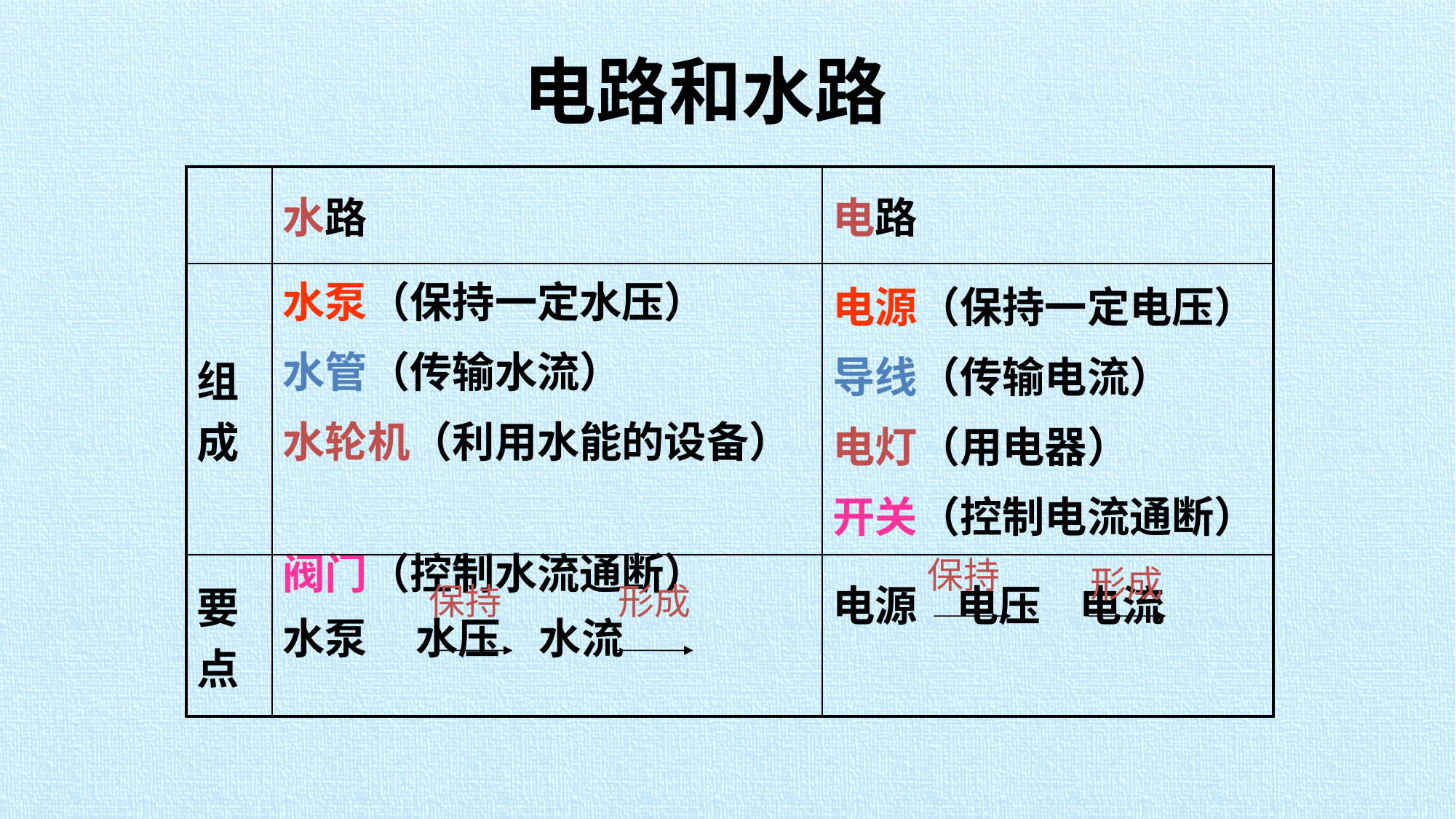

电路和水路
|  | 水路 | 电路 |
| --- | --- | --- |
| 组成 | 水泵（保持一定水压） 水管（传输水流） 水轮机（利用水能的设备） 阀门（控制水流通断） | 电源（保持一定电压） 导线（传输电流） 电灯（用电器） 开关（控制电流通断） |
| 要点 | 水泵 水压 水流 | 电源 电压 电流 |
保持
形成

保持
形成